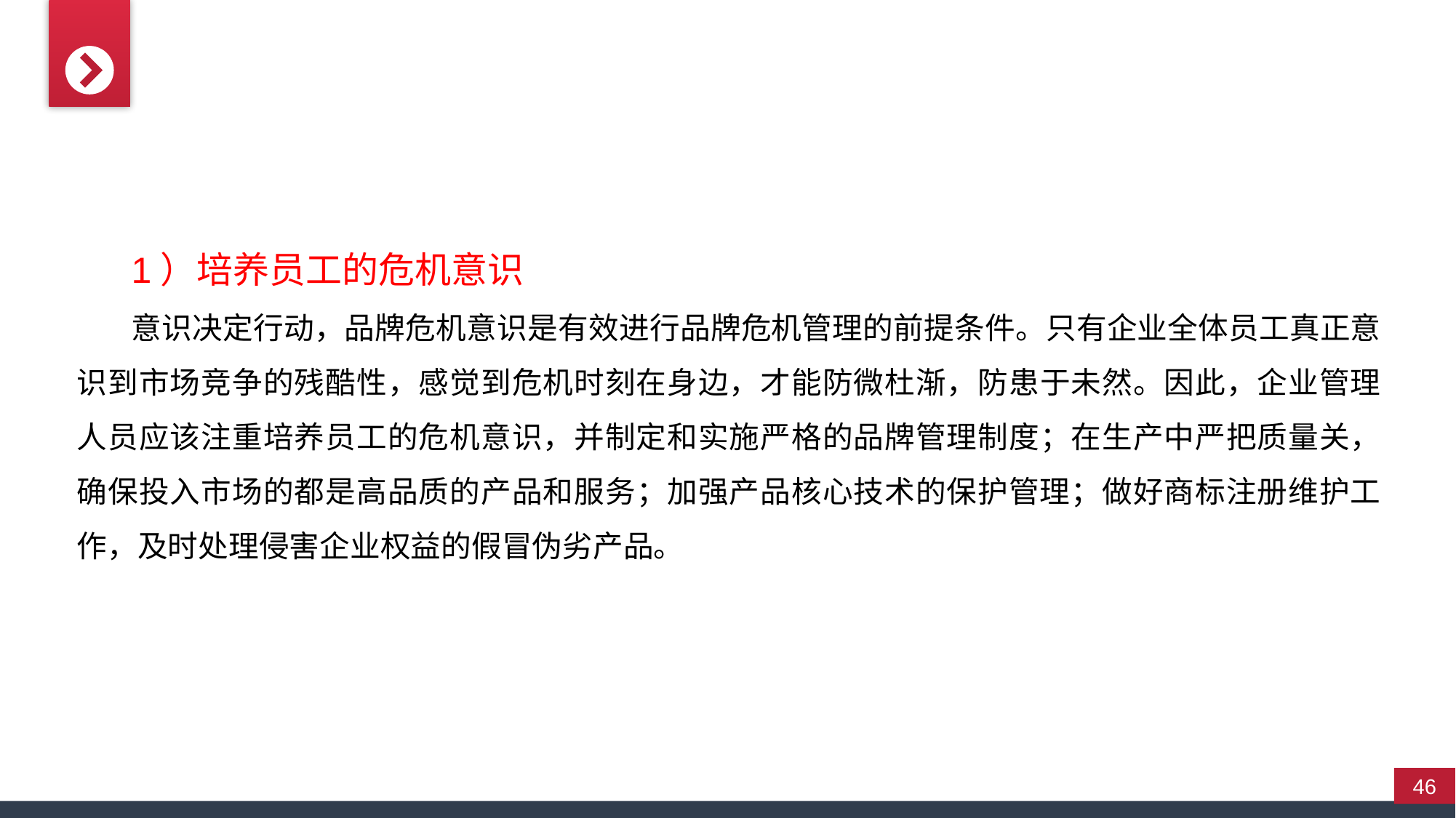

1）培养员工的危机意识
意识决定行动，品牌危机意识是有效进行品牌危机管理的前提条件。只有企业全体员工真正意识到市场竞争的残酷性，感觉到危机时刻在身边，才能防微杜渐，防患于未然。因此，企业管理人员应该注重培养员工的危机意识，并制定和实施严格的品牌管理制度；在生产中严把质量关，确保投入市场的都是高品质的产品和服务；加强产品核心技术的保护管理；做好商标注册维护工作，及时处理侵害企业权益的假冒伪劣产品。